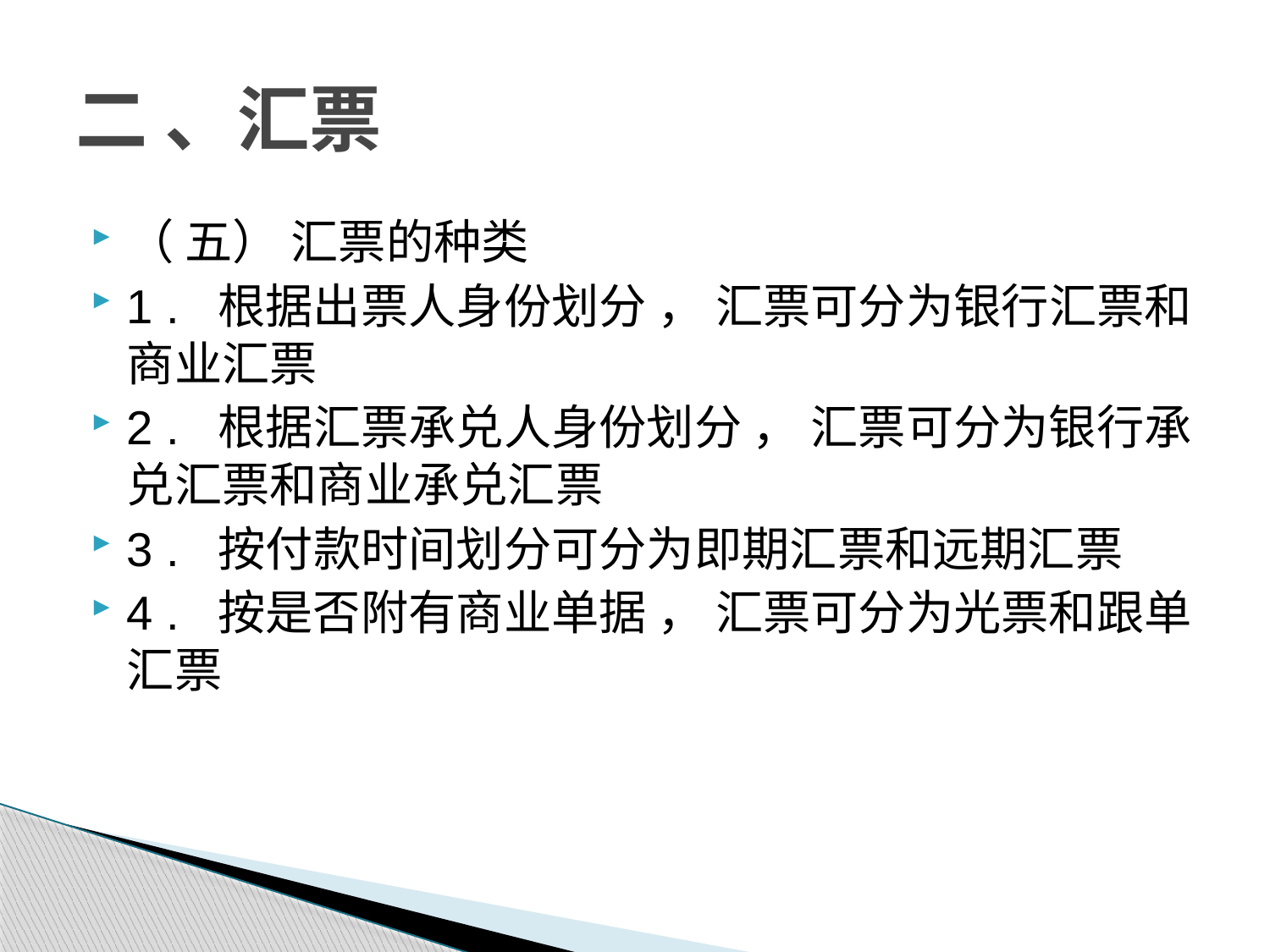

# 二 、汇票
（ 五） 汇票的种类
1 .  根据出票人身份划分 ， 汇票可分为银行汇票和商业汇票
2 .  根据汇票承兑人身份划分 ， 汇票可分为银行承兑汇票和商业承兑汇票
3 .  按付款时间划分可分为即期汇票和远期汇票
4 .  按是否附有商业单据 ， 汇票可分为光票和跟单汇票